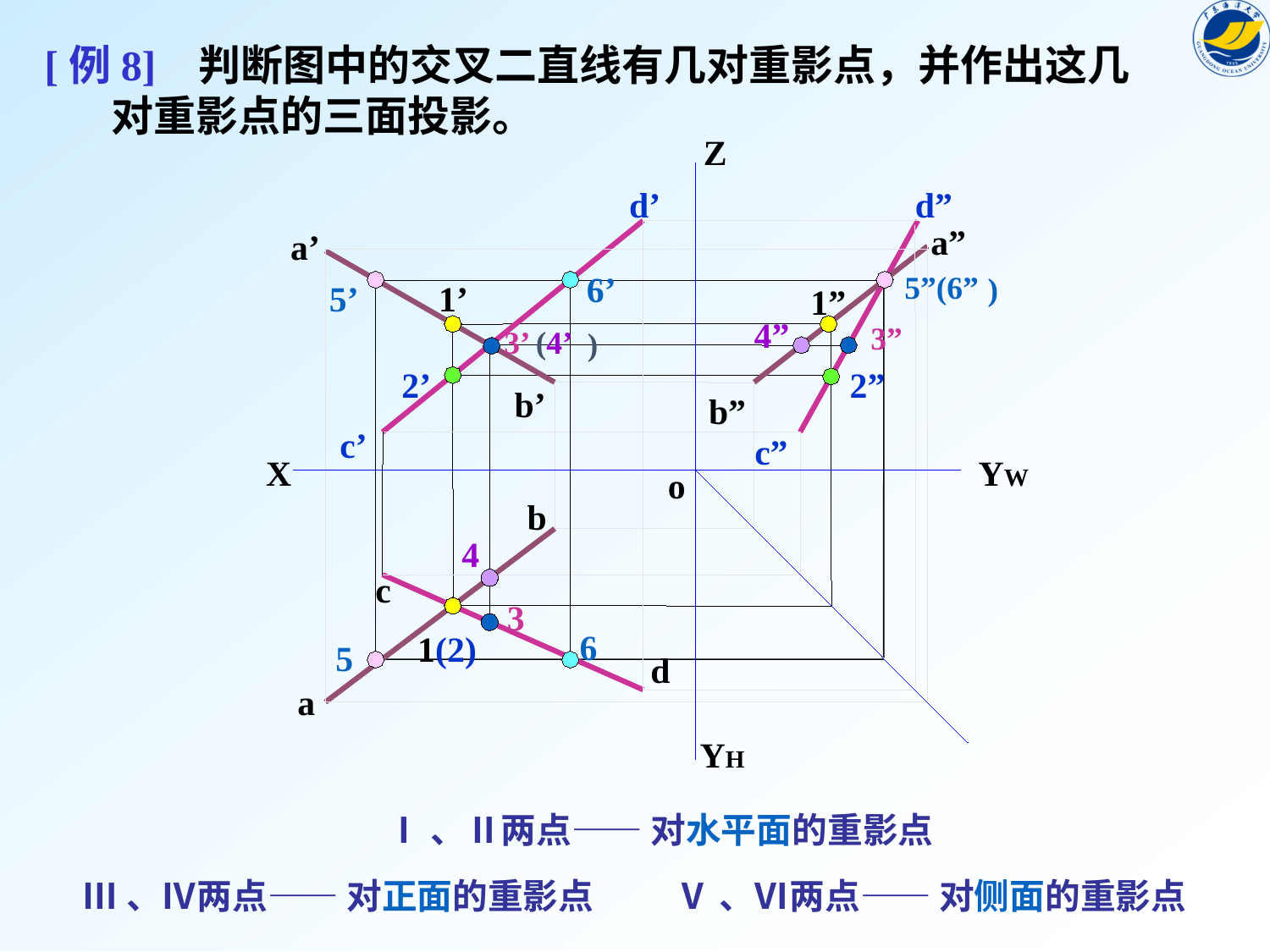

[例8]   判断图中的交叉二直线有几对重影点，并作出这几
      对重影点的三面投影。
Z

YW
X
o

YH
d’
a’

b’
c’
b

c

d
a
d”
a”

b”
c”

6’

5”
(6”
)

5’

1’

1”

4”

3”

3’
(4’
)

2’

2”

4

3

1(2)

6

5

Ⅰ、Ⅱ两点—— 对水平面的重影点
Ⅲ、Ⅳ两点—— 对正面的重影点
Ⅴ、Ⅵ两点—— 对侧面的重影点